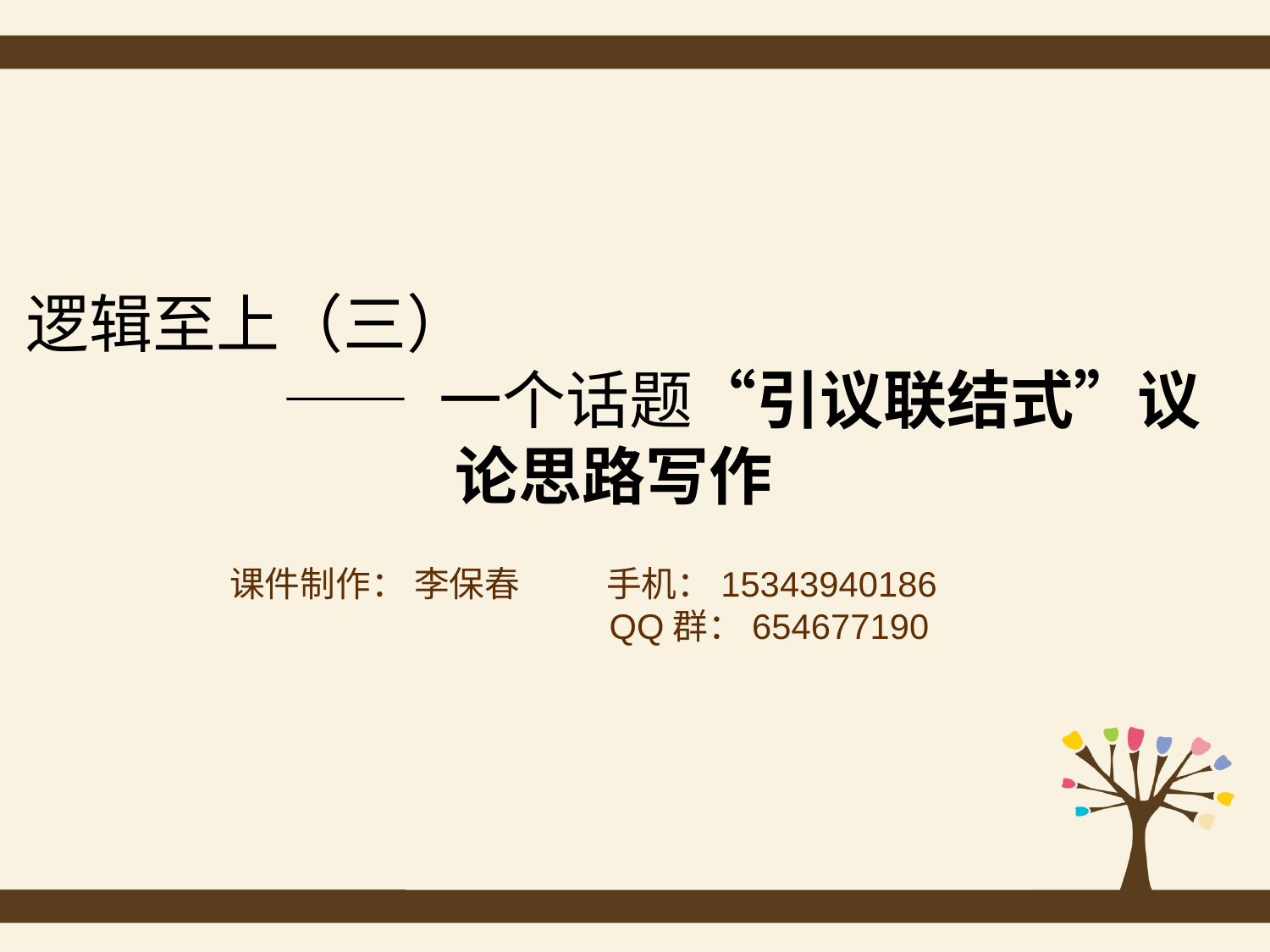

逻辑至上（三）
                  —— 一个话题“引议联结式”议论思路写作

课件制作： 李保春           手机：15343940186
                                       QQ群：654677190